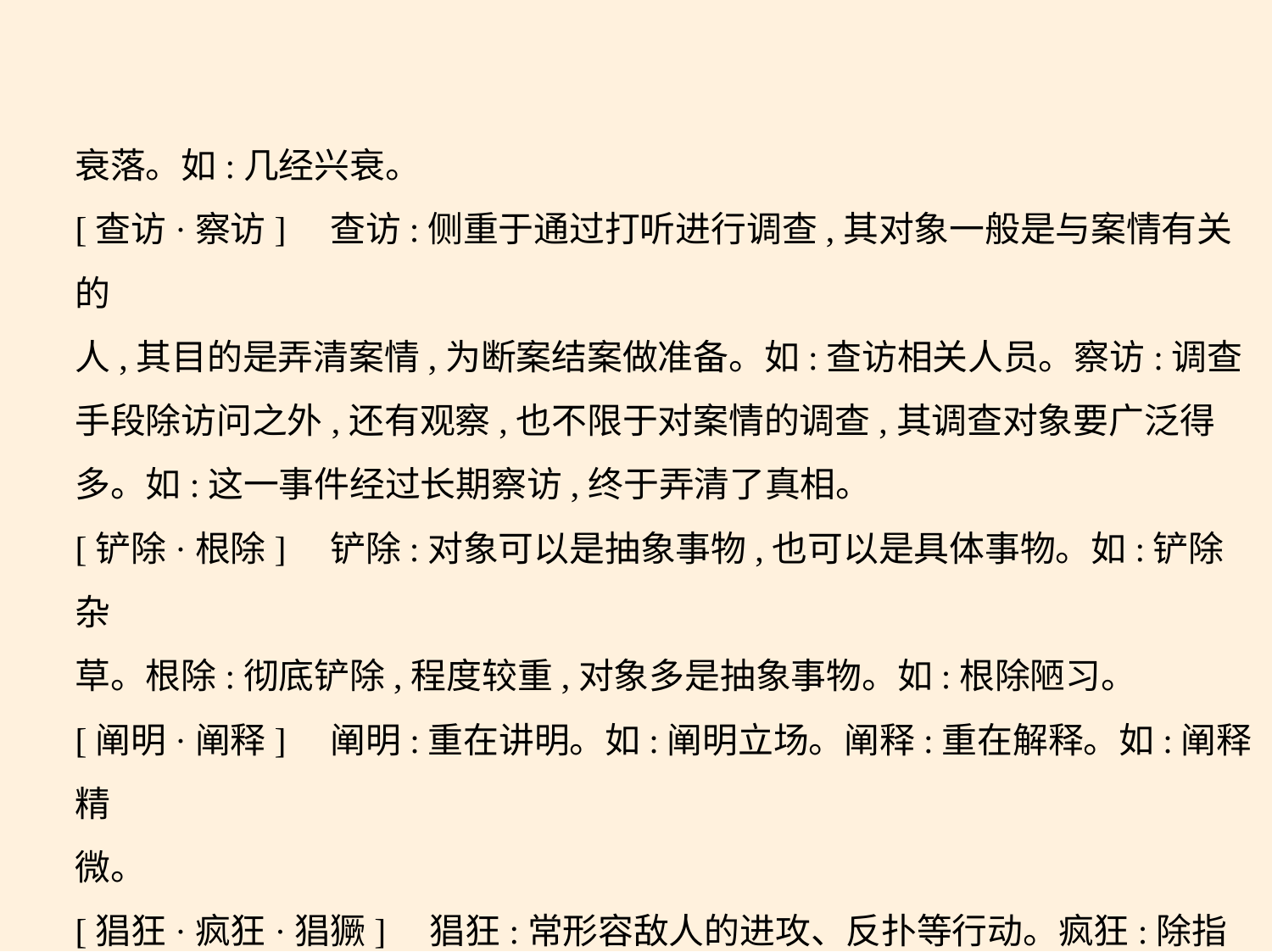

衰落。如:几经兴衰。
[查访·察访]　查访:侧重于通过打听进行调查,其对象一般是与案情有关的
人,其目的是弄清案情,为断案结案做准备。如:查访相关人员。察访:调查
手段除访问之外,还有观察,也不限于对案情的调查,其调查对象要广泛得
多。如:这一事件经过长期察访,终于弄清了真相。
[铲除·根除]　铲除:对象可以是抽象事物,也可以是具体事物。如:铲除杂
草。根除:彻底铲除,程度较重,对象多是抽象事物。如:根除陋习。
[阐明·阐释]    阐明:重在讲明。如:阐明立场。阐释:重在解释。如:阐释精
微。
[猖狂·疯狂·猖獗]　猖狂:常形容敌人的进攻、反扑等行动。疯狂:除指猖
狂外,还指做事超出常理。如:疯狂购物。猖獗:除用于敌人的行动,还用于
疫情。如:病毒猖獗。